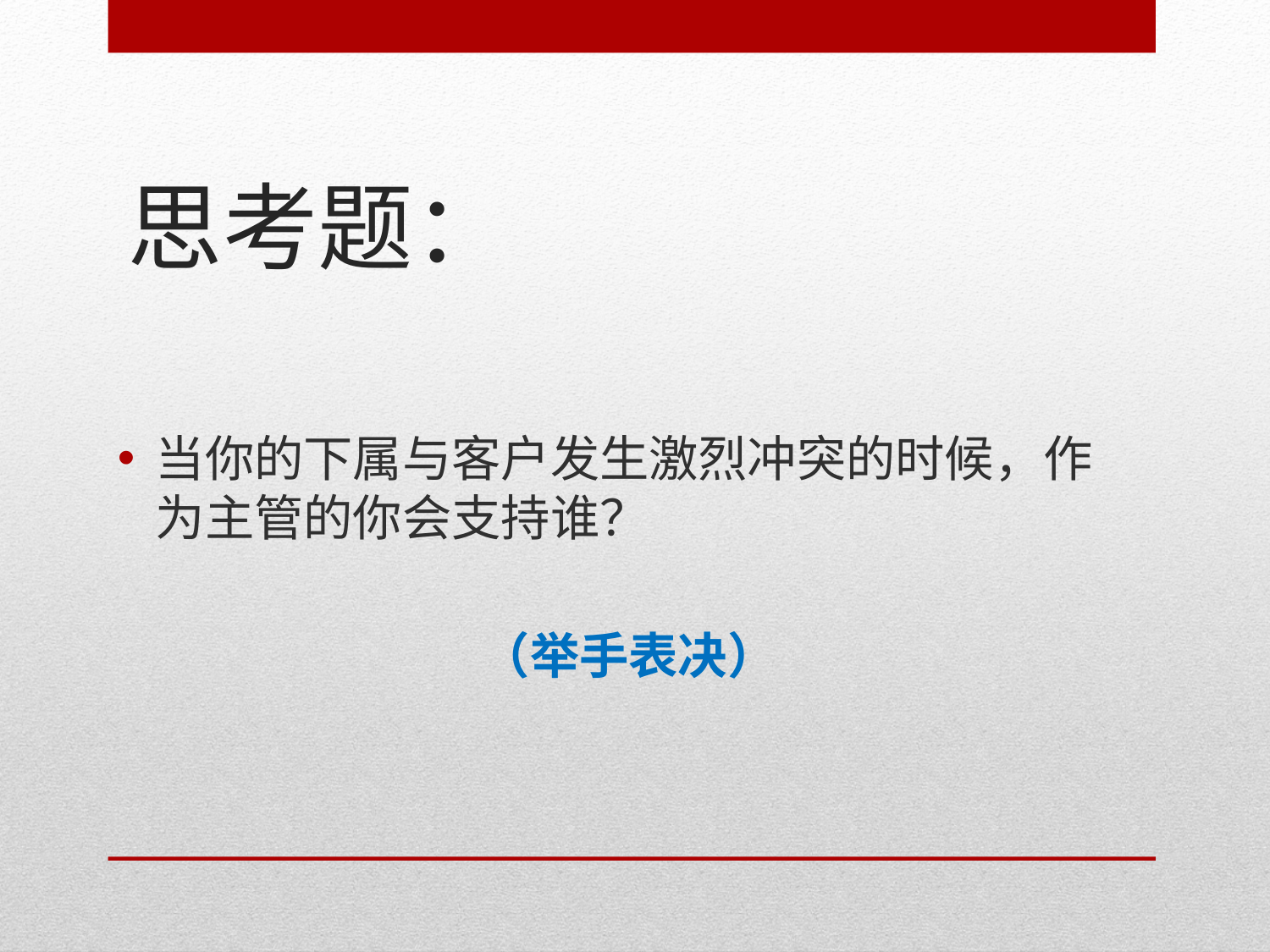

# 思考题：
当你的下属与客户发生激烈冲突的时候，作为主管的你会支持谁？

（举手表决）